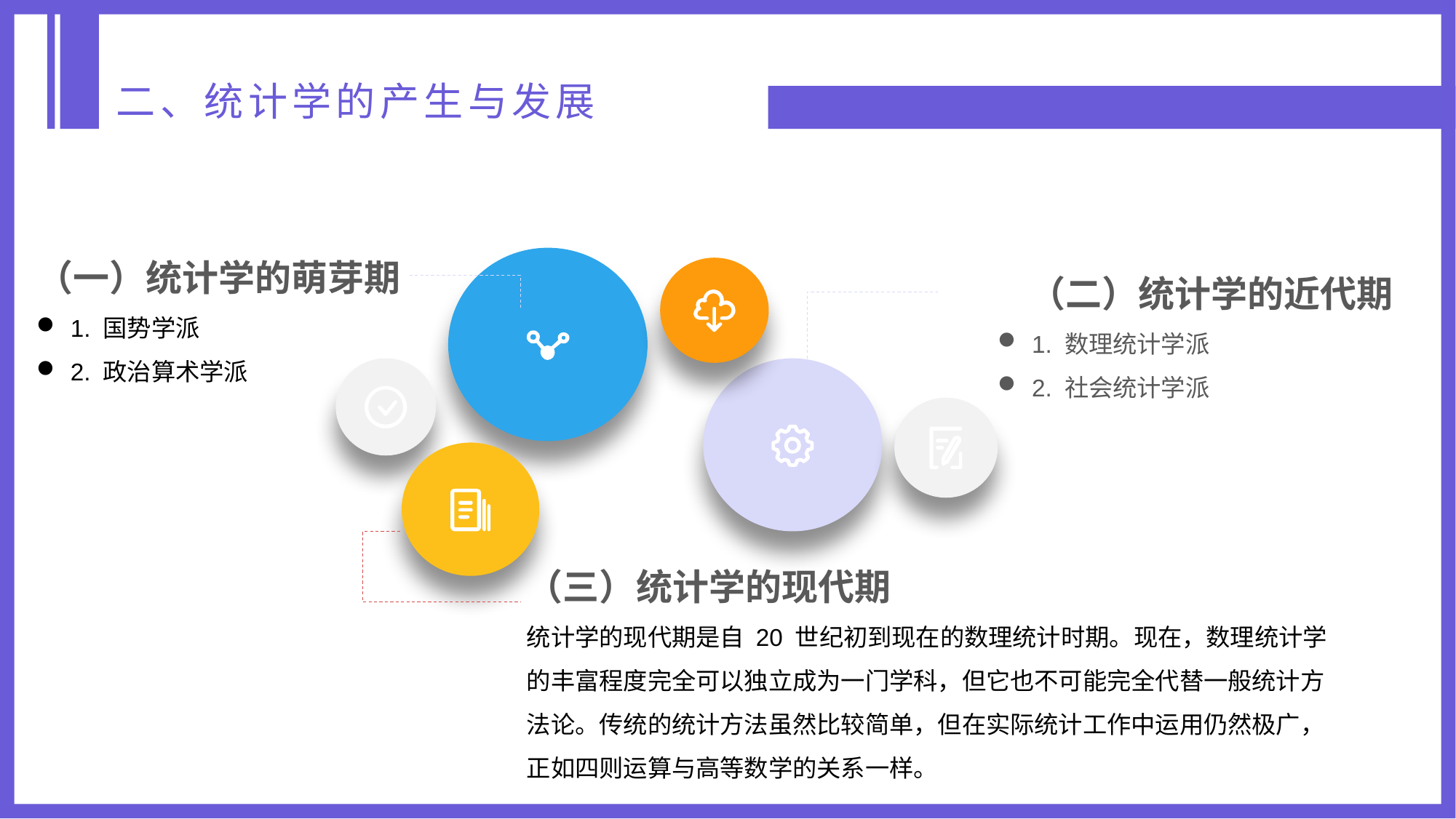

二、统计学的产生与发展
（一）统计学的萌芽期
1. 国势学派
2. 政治算术学派

（二）统计学的近代期
1. 数理统计学派
2. 社会统计学派

（三）统计学的现代期
统计学的现代期是自 20 世纪初到现在的数理统计时期。现在，数理统计学的丰富程度完全可以独立成为一门学科，但它也不可能完全代替一般统计方法论。传统的统计方法虽然比较简单，但在实际统计工作中运用仍然极广，正如四则运算与高等数学的关系一样。